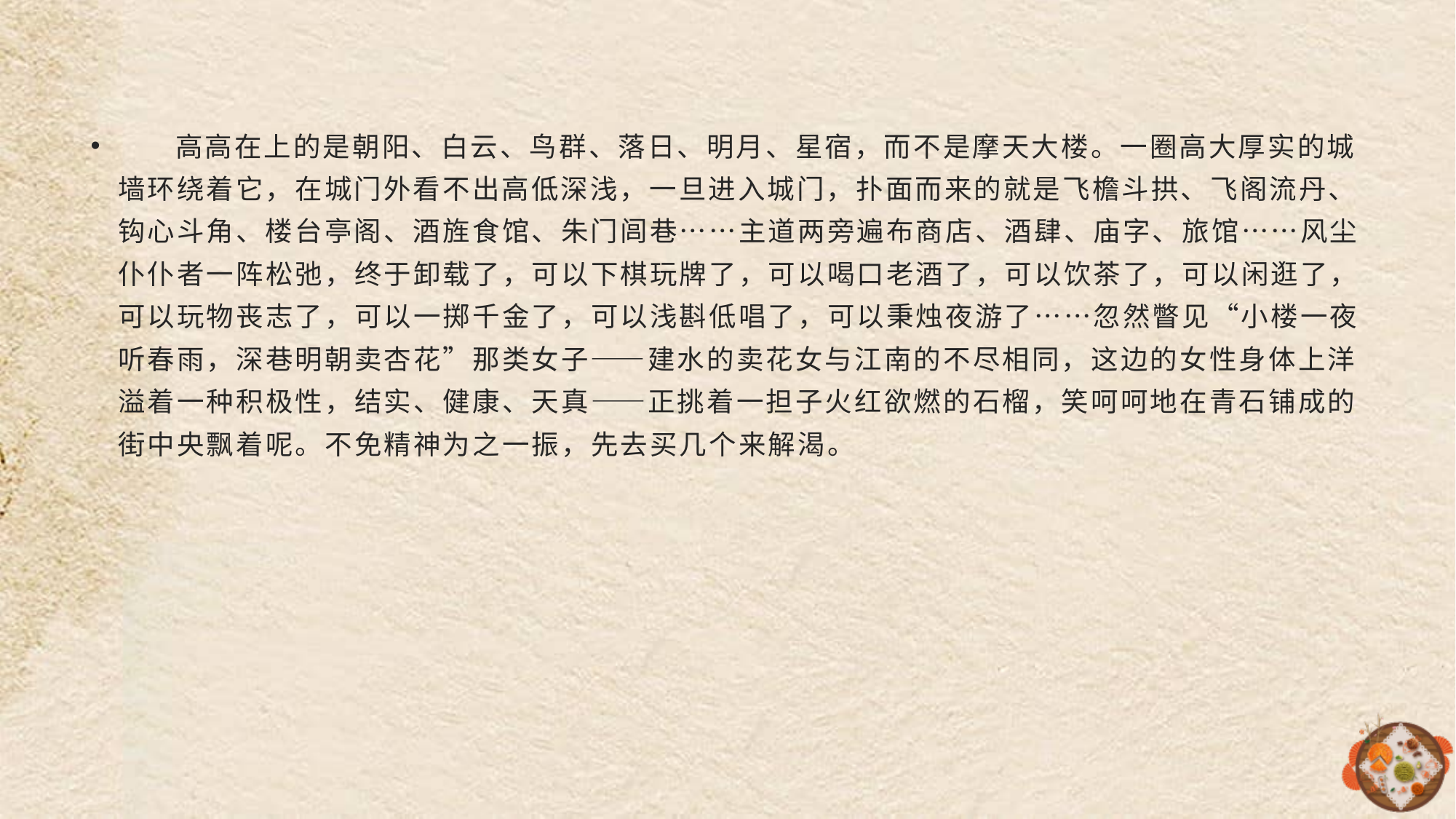

#
      高高在上的是朝阳、白云、鸟群、落日、明月、星宿，而不是摩天大楼。一圈高大厚实的城墙环绕着它，在城门外看不出高低深浅，一旦进入城门，扑面而来的就是飞檐斗拱、飞阁流丹、钩心斗角、楼台亭阁、酒旌食馆、朱门闾巷……主道两旁遍布商店、酒肆、庙字、旅馆……风尘仆仆者一阵松弛，终于卸载了，可以下棋玩牌了，可以喝口老酒了，可以饮茶了，可以闲逛了，可以玩物丧志了，可以一掷千金了，可以浅斟低唱了，可以秉烛夜游了……忽然瞥见“小楼一夜听春雨，深巷明朝卖杏花”那类女子——建水的卖花女与江南的不尽相同，这边的女性身体上洋溢着一种积极性，结实、健康、天真——正挑着一担子火红欲燃的石榴，笑呵呵地在青石铺成的街中央飘着呢。不免精神为之一振，先去买几个来解渴。